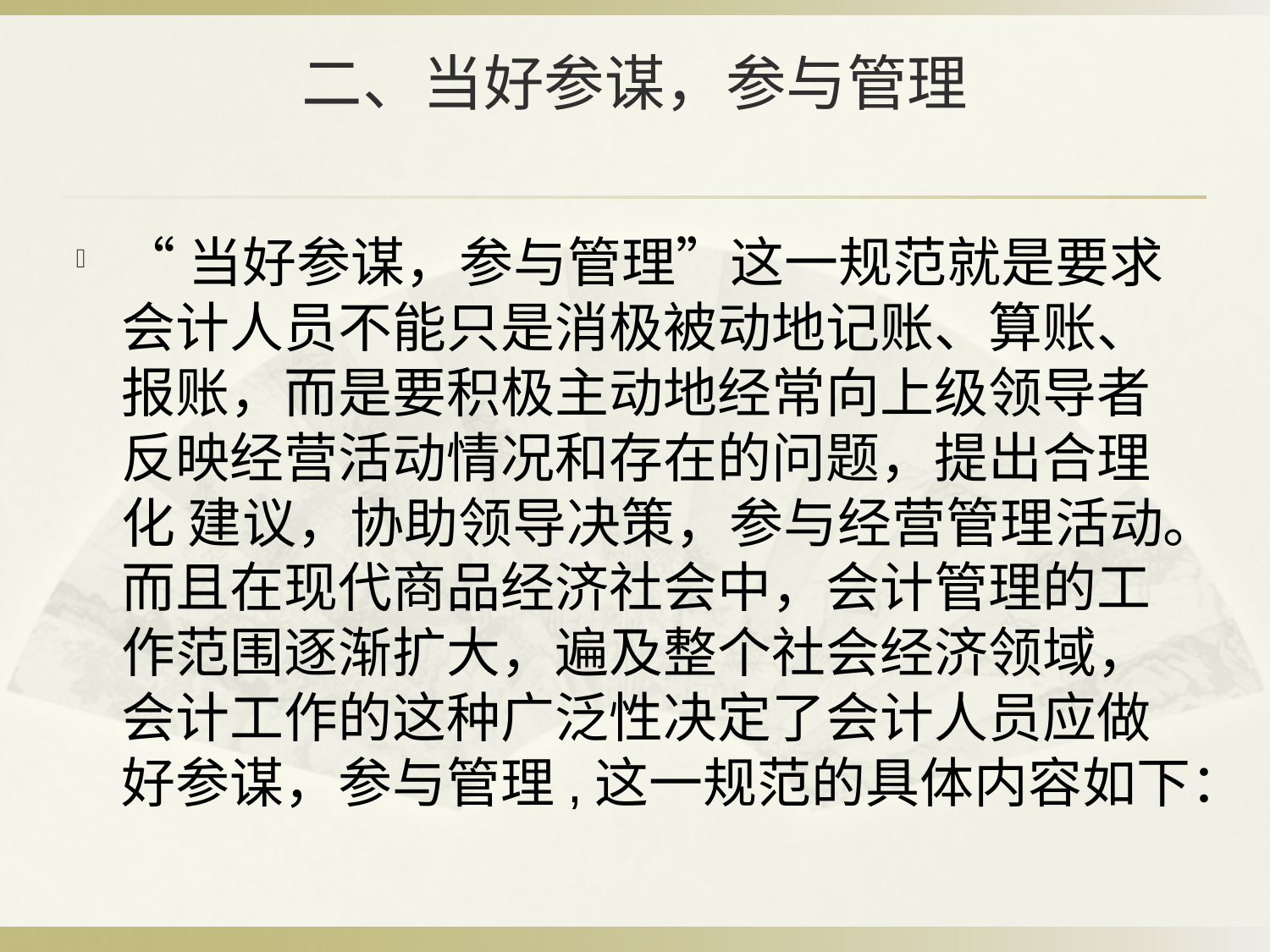

# 二、当好参谋，参与管理
“当好参谋，参与管理”这一规范就是要求会计人员不能只是消极被动地记账、算账、报账，而是要积极主动地经常向上级领导者反映经营活动情况和存在的问题，提出合理化 建议，协助领导决策，参与经营管理活动。而且在现代商品经济社会中，会计管理的工作范围逐渐扩大，遍及整个社会经济领域，会计工作的这种广泛性决定了会计人员应做好参谋，参与管理,这一规范的具体内容如下：